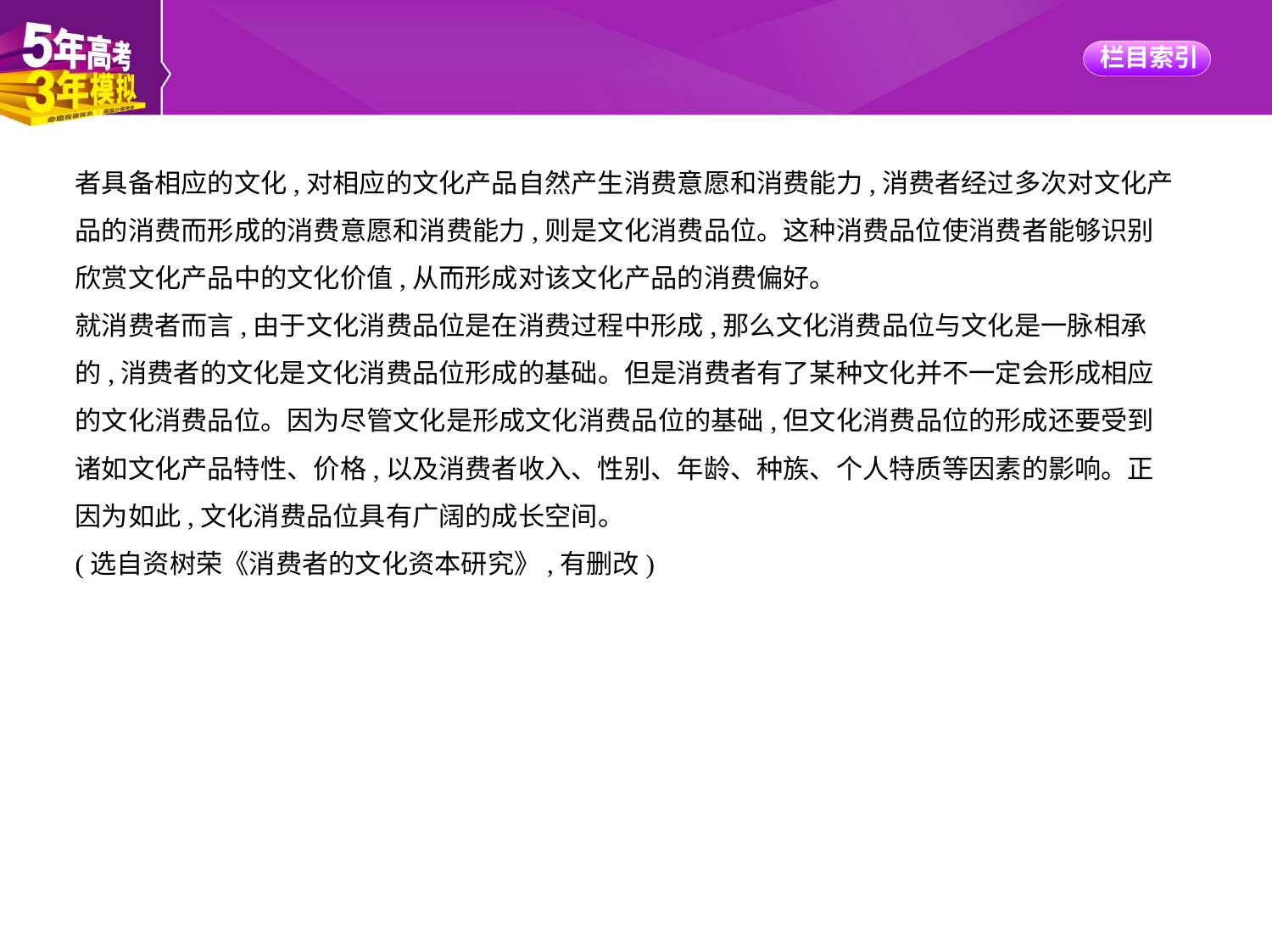

者具备相应的文化,对相应的文化产品自然产生消费意愿和消费能力,消费者经过多次对文化产
品的消费而形成的消费意愿和消费能力,则是文化消费品位。这种消费品位使消费者能够识别
欣赏文化产品中的文化价值,从而形成对该文化产品的消费偏好。
就消费者而言,由于文化消费品位是在消费过程中形成,那么文化消费品位与文化是一脉相承
的,消费者的文化是文化消费品位形成的基础。但是消费者有了某种文化并不一定会形成相应
的文化消费品位。因为尽管文化是形成文化消费品位的基础,但文化消费品位的形成还要受到
诸如文化产品特性、价格,以及消费者收入、性别、年龄、种族、个人特质等因素的影响。正
因为如此,文化消费品位具有广阔的成长空间。
(选自资树荣《消费者的文化资本研究》,有删改)